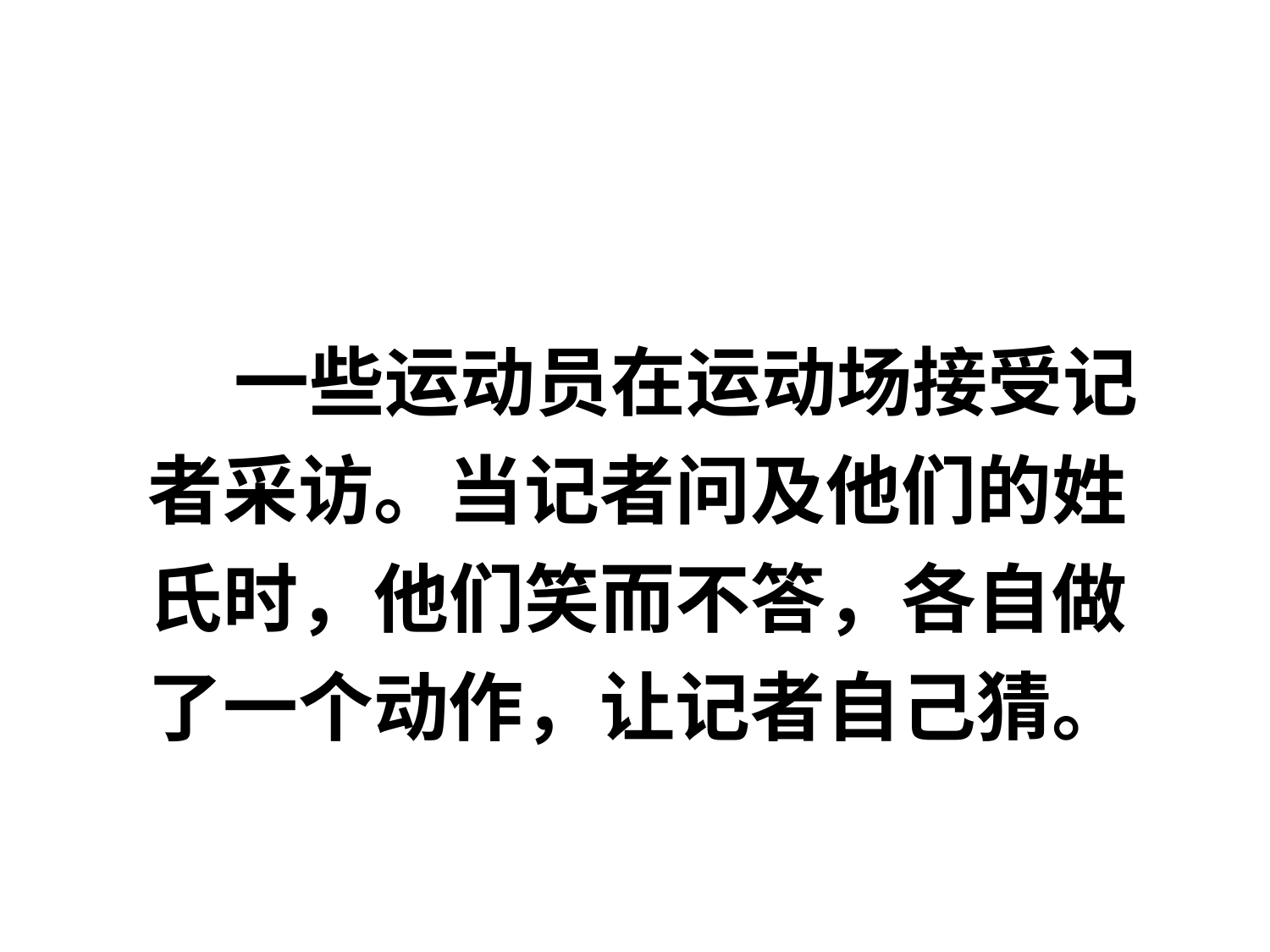

一些运动员在运动场接受记者采访。当记者问及他们的姓氏时，他们笑而不答，各自做了一个动作，让记者自己猜。